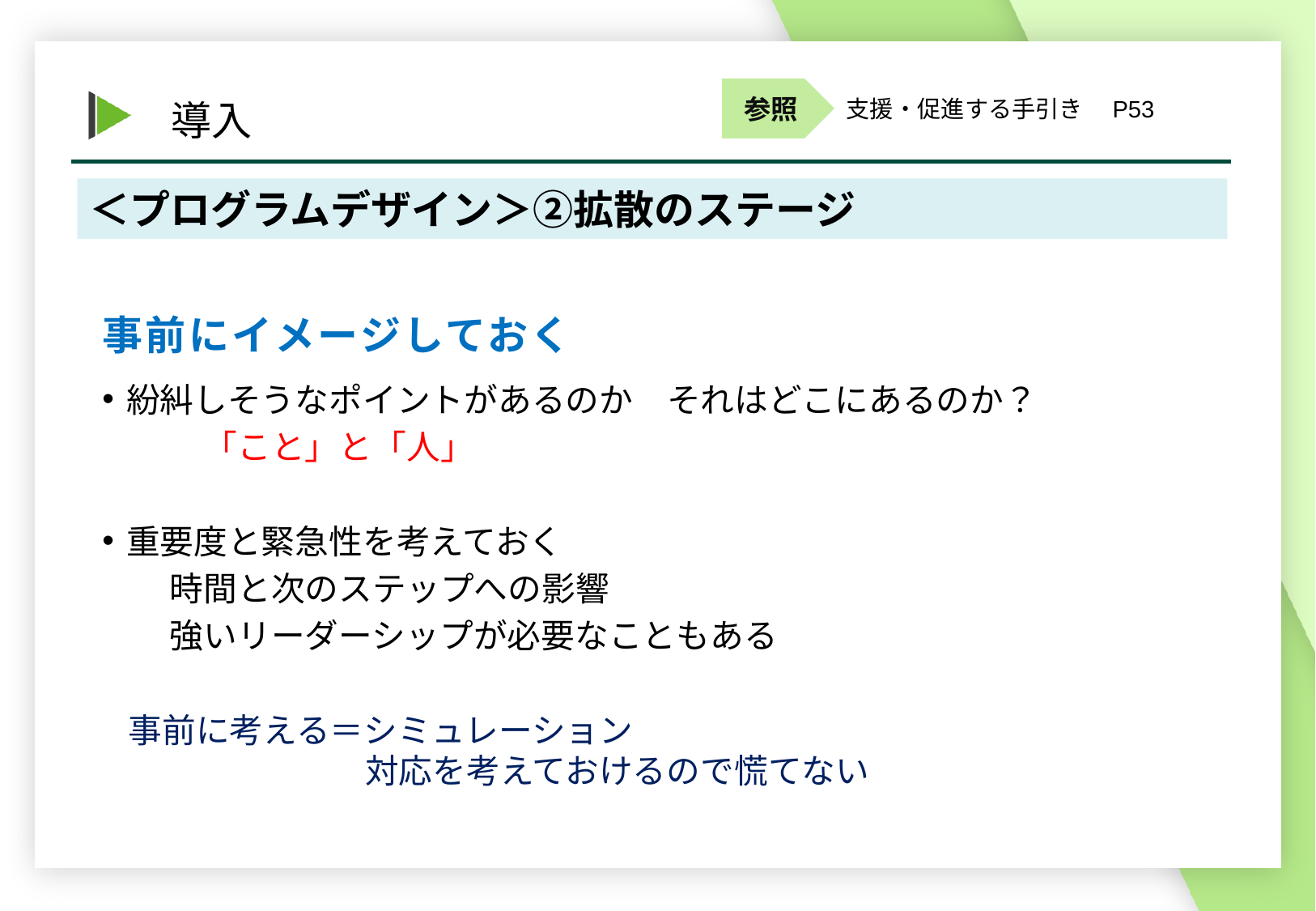

支援・促進する手引き　P53
＜プログラムデザイン＞②拡散のステージ
事前にイメージしておく
紛糾しそうなポイントがあるのか　それはどこにあるのか？
　　　「こと」と「人」

重要度と緊急性を考えておく
　　時間と次のステップへの影響
　　強いリーダーシップが必要なこともある
事前に考える＝シミュレーション
　　　　　　　対応を考えておけるので慌てない